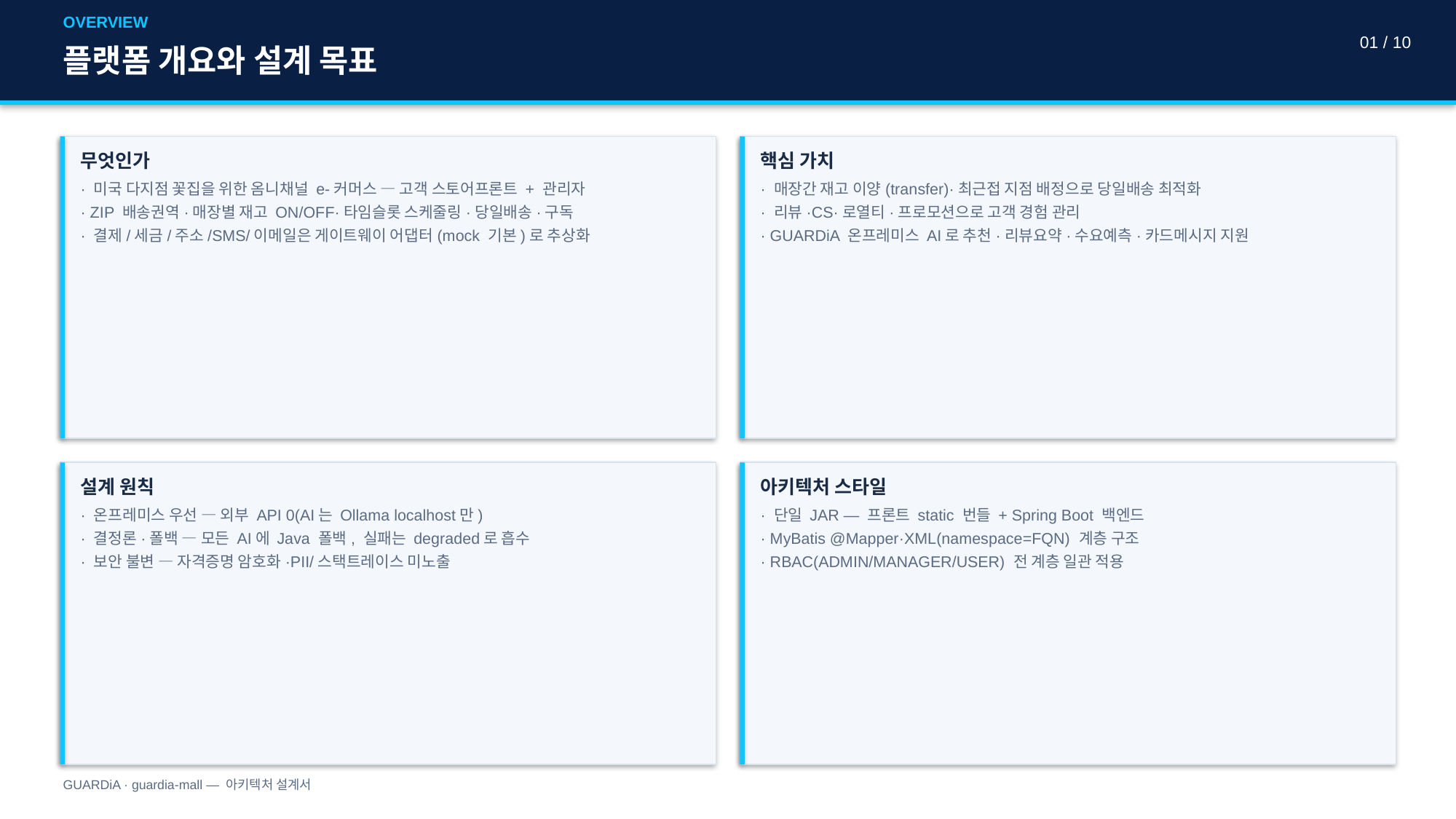

OVERVIEW
01 / 10
플랫폼 개요와 설계 목표

무엇인가
· 미국 다지점 꽃집을 위한 옴니채널 e-커머스 — 고객 스토어프론트 + 관리자
· ZIP 배송권역·매장별 재고 ON/OFF·타임슬롯 스케줄링·당일배송·구독
· 결제/세금/주소/SMS/이메일은 게이트웨이 어댑터(mock 기본)로 추상화
핵심 가치
· 매장간 재고 이양(transfer)·최근접 지점 배정으로 당일배송 최적화
· 리뷰·CS·로열티·프로모션으로 고객 경험 관리
· GUARDiA 온프레미스 AI로 추천·리뷰요약·수요예측·카드메시지 지원

설계 원칙
· 온프레미스 우선 — 외부 API 0(AI는 Ollama localhost만)
· 결정론·폴백 — 모든 AI에 Java 폴백, 실패는 degraded로 흡수
· 보안 불변 — 자격증명 암호화·PII/스택트레이스 미노출
아키텍처 스타일
· 단일 JAR — 프론트 static 번들 + Spring Boot 백엔드
· MyBatis @Mapper·XML(namespace=FQN) 계층 구조
· RBAC(ADMIN/MANAGER/USER) 전 계층 일관 적용
GUARDiA · guardia-mall — 아키텍처 설계서